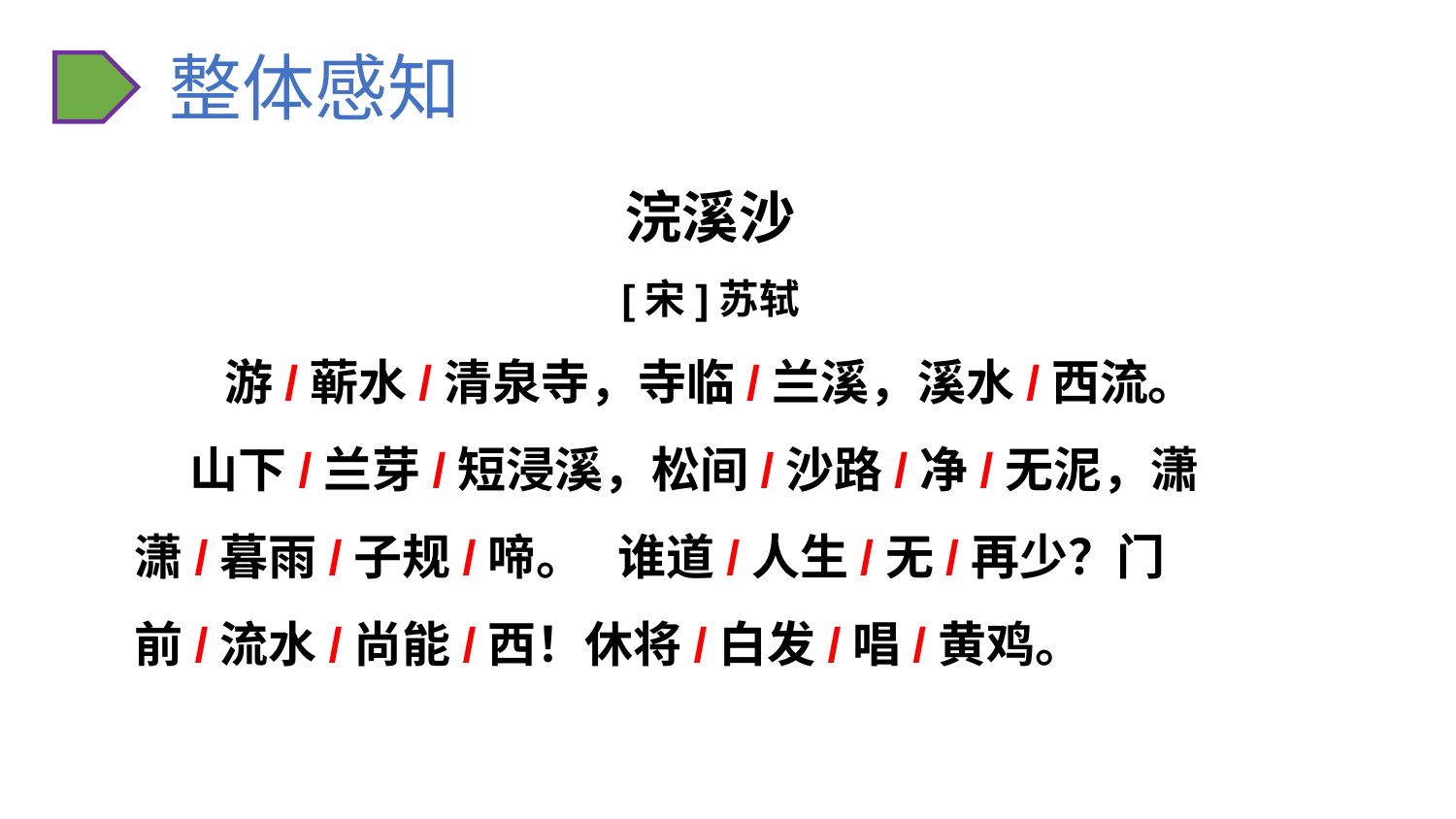

整体感知

浣溪沙
[宋]苏轼
游/蕲水/清泉寺，寺临/兰溪，溪水/西流。
    山下/兰芽/短浸溪，松间/沙路/净/无泥，潇潇/暮雨/子规/啼。   谁道/人生/无/再少？门前/流水/尚能/西！休将/白发/唱/黄鸡。